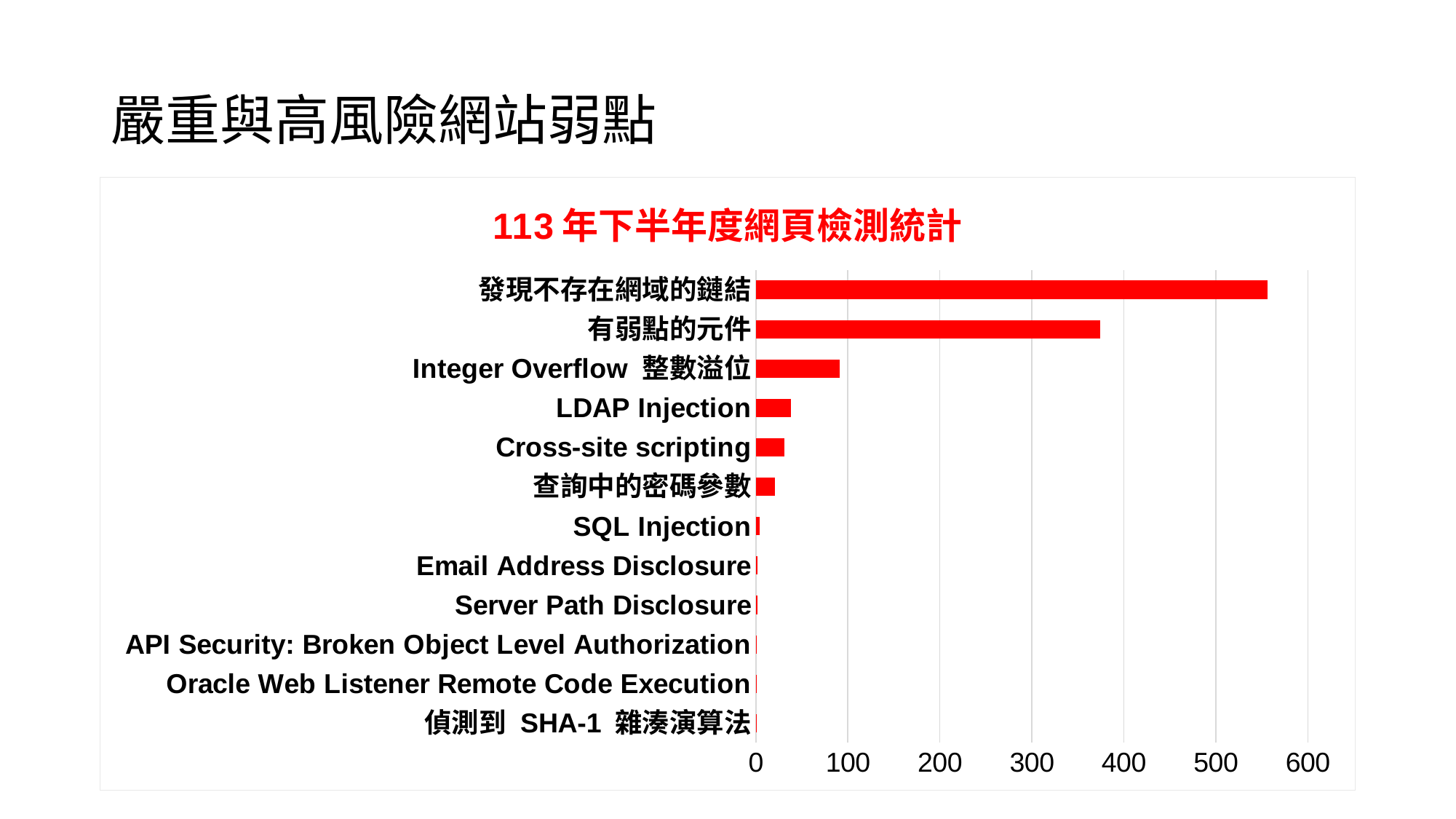

# 嚴重與高風險網站弱點

### Chart: 113年下半年度網頁檢測統計

| Category |  |
|---|---|
| 偵測到 SHA-1 雜湊演算法 | 1.0 |
| Oracle Web Listener Remote Code Execution | 1.0 |
| API Security: Broken Object Level Authorization | 1.0 |
| Server Path Disclosure | 2.0 |
| Email Address Disclosure | 2.0 |
| SQL Injection | 4.0 |
| 查詢中的密碼參數 | 21.0 |
| Cross-site scripting | 31.0 |
| LDAP Injection | 38.0 |
| Integer Overflow 整數溢位 | 91.0 |
| 有弱點的元件 | 374.0 |
| 發現不存在網域的鏈結 | 556.0 |